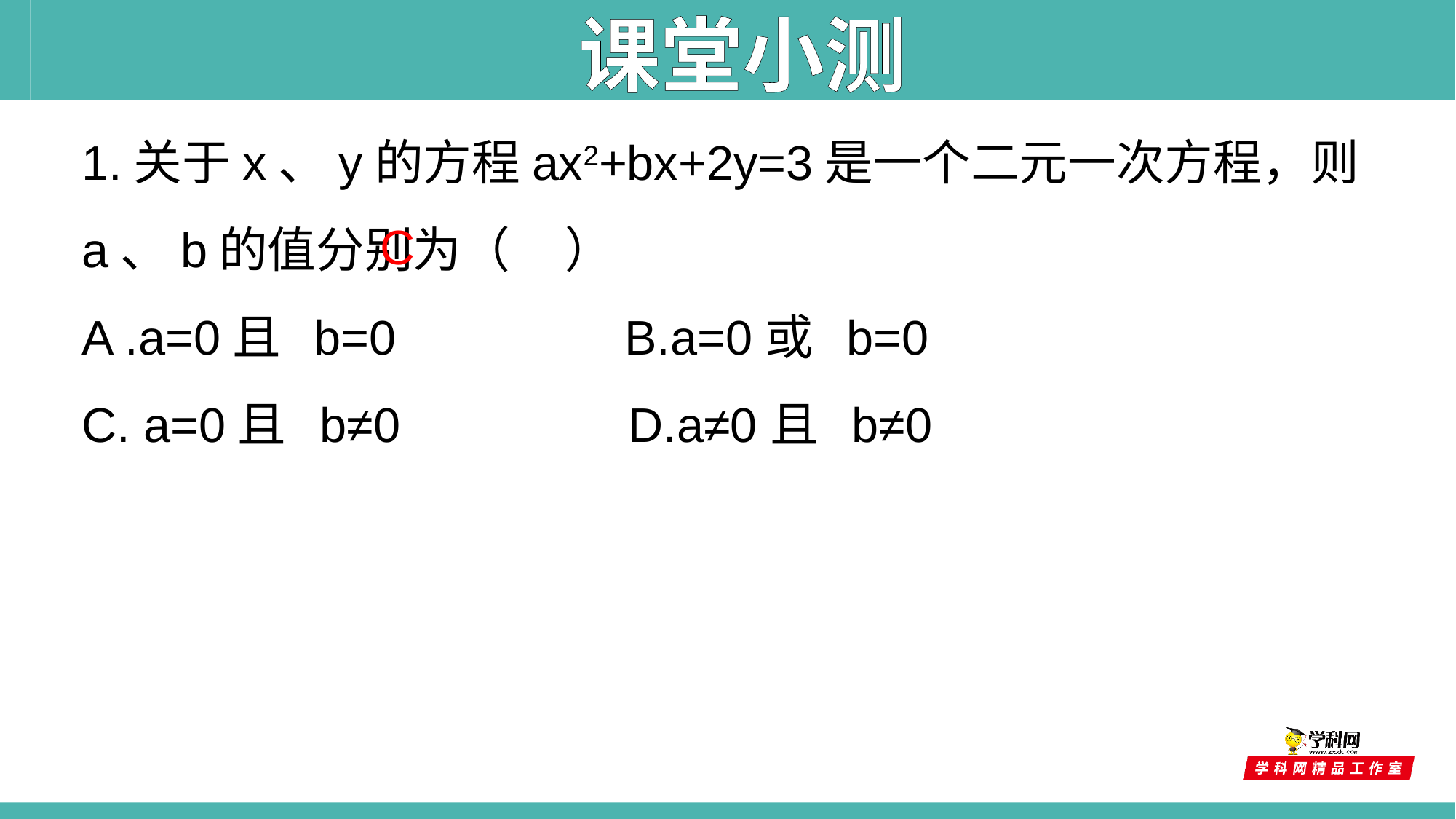

课堂小测
1.关于x、y的方程ax2+bx+2y=3是一个二元一次方程，则a、b的值分别为（     ）
A .a=0且  b=0                 B.a=0或  b=0
C. a=0且  b≠0                 D.a≠0且  b≠0
C